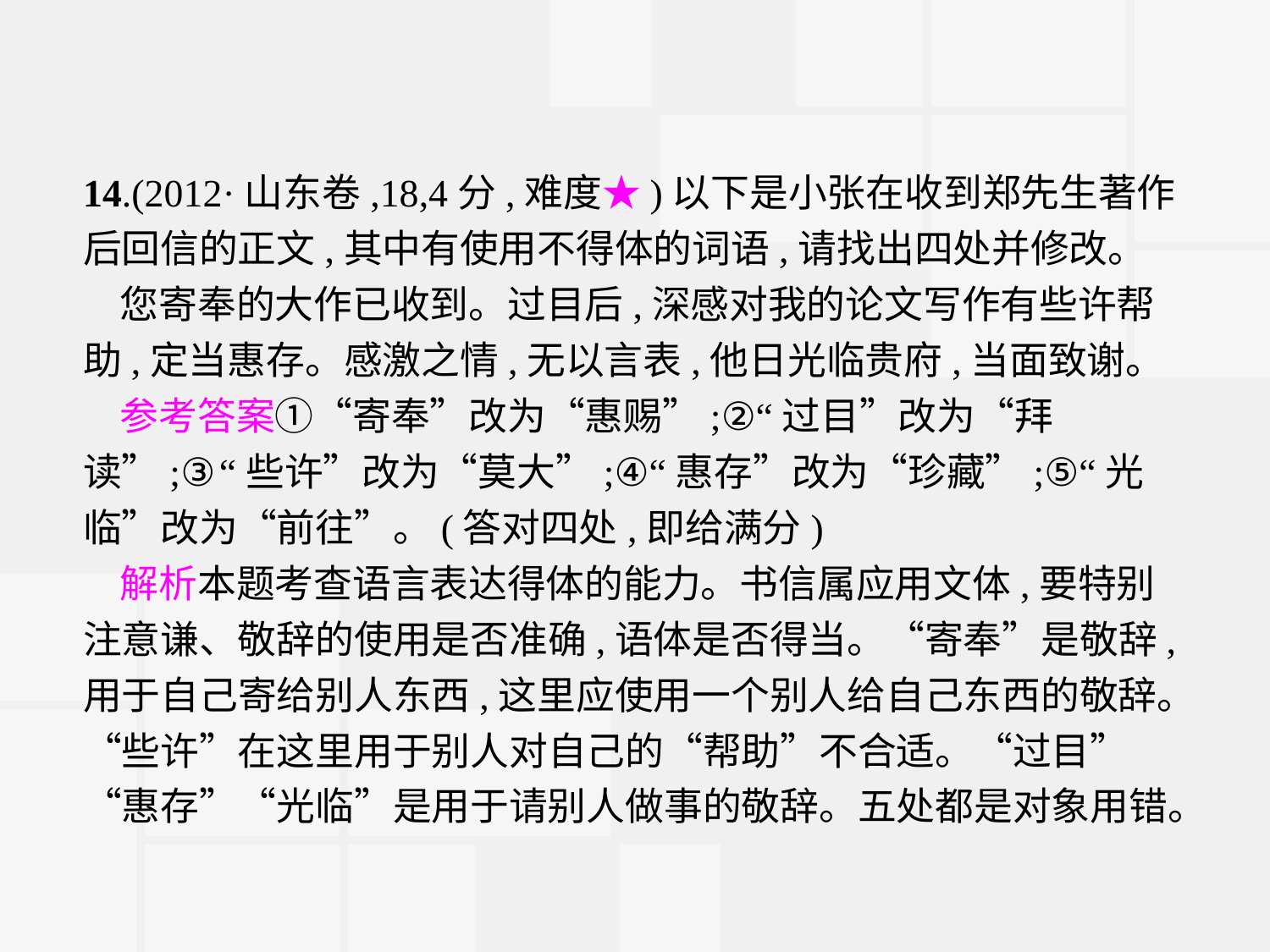

14.(2012·山东卷,18,4分,难度★)以下是小张在收到郑先生著作后回信的正文,其中有使用不得体的词语,请找出四处并修改。
您寄奉的大作已收到。过目后,深感对我的论文写作有些许帮助,定当惠存。感激之情,无以言表,他日光临贵府,当面致谢。
参考答案①“寄奉”改为“惠赐”;②“过目”改为“拜读”;③“些许”改为“莫大”;④“惠存”改为“珍藏”;⑤“光临”改为“前往”。(答对四处,即给满分)
解析本题考查语言表达得体的能力。书信属应用文体,要特别注意谦、敬辞的使用是否准确,语体是否得当。“寄奉”是敬辞,用于自己寄给别人东西,这里应使用一个别人给自己东西的敬辞。“些许”在这里用于别人对自己的“帮助”不合适。“过目”“惠存”“光临”是用于请别人做事的敬辞。五处都是对象用错。